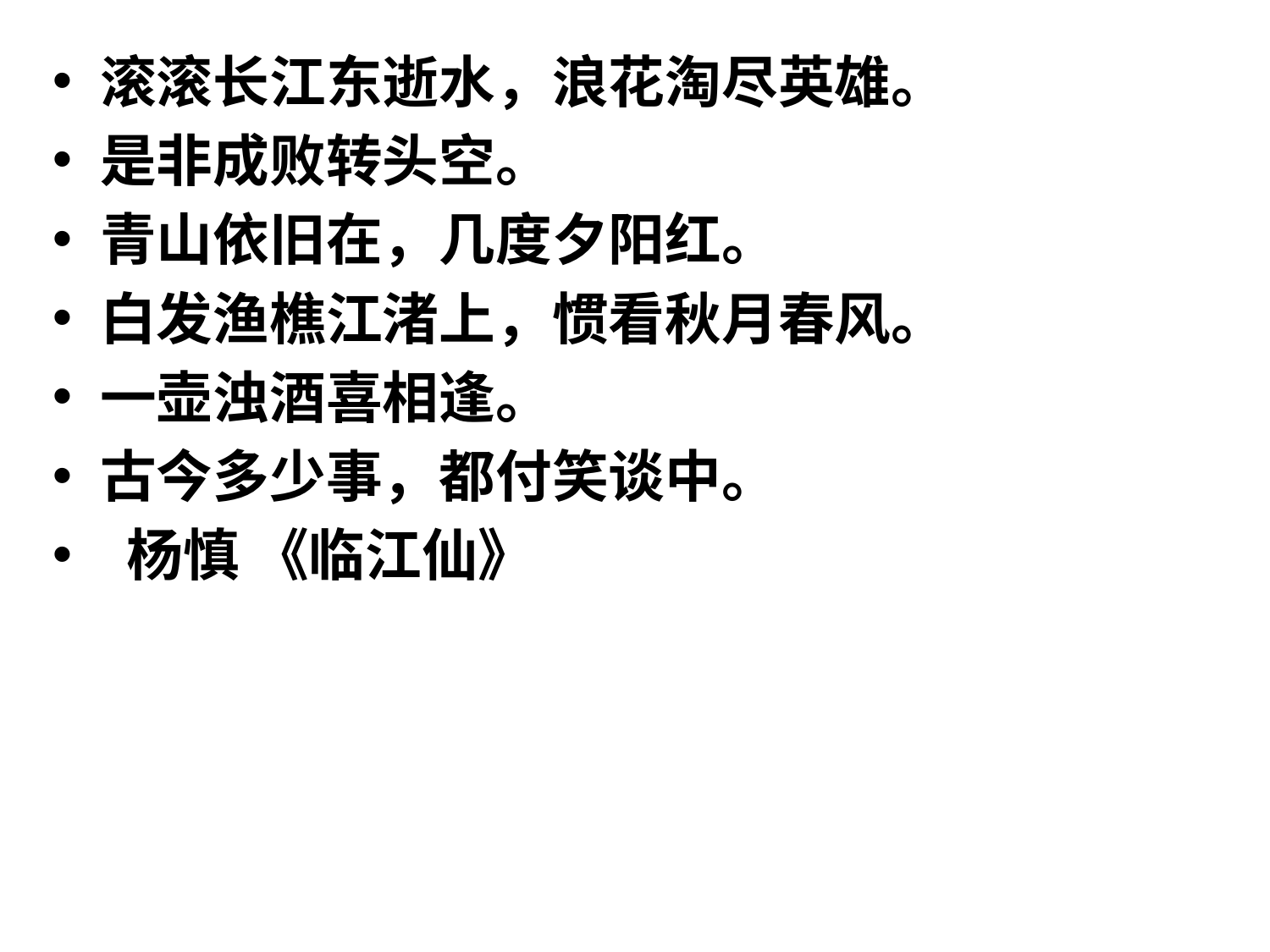

#
滚滚长江东逝水，浪花淘尽英雄。
是非成败转头空。
青山依旧在，几度夕阳红。
白发渔樵江渚上，惯看秋月春风。
一壶浊酒喜相逢。
古今多少事，都付笑谈中。
 杨慎 《临江仙》